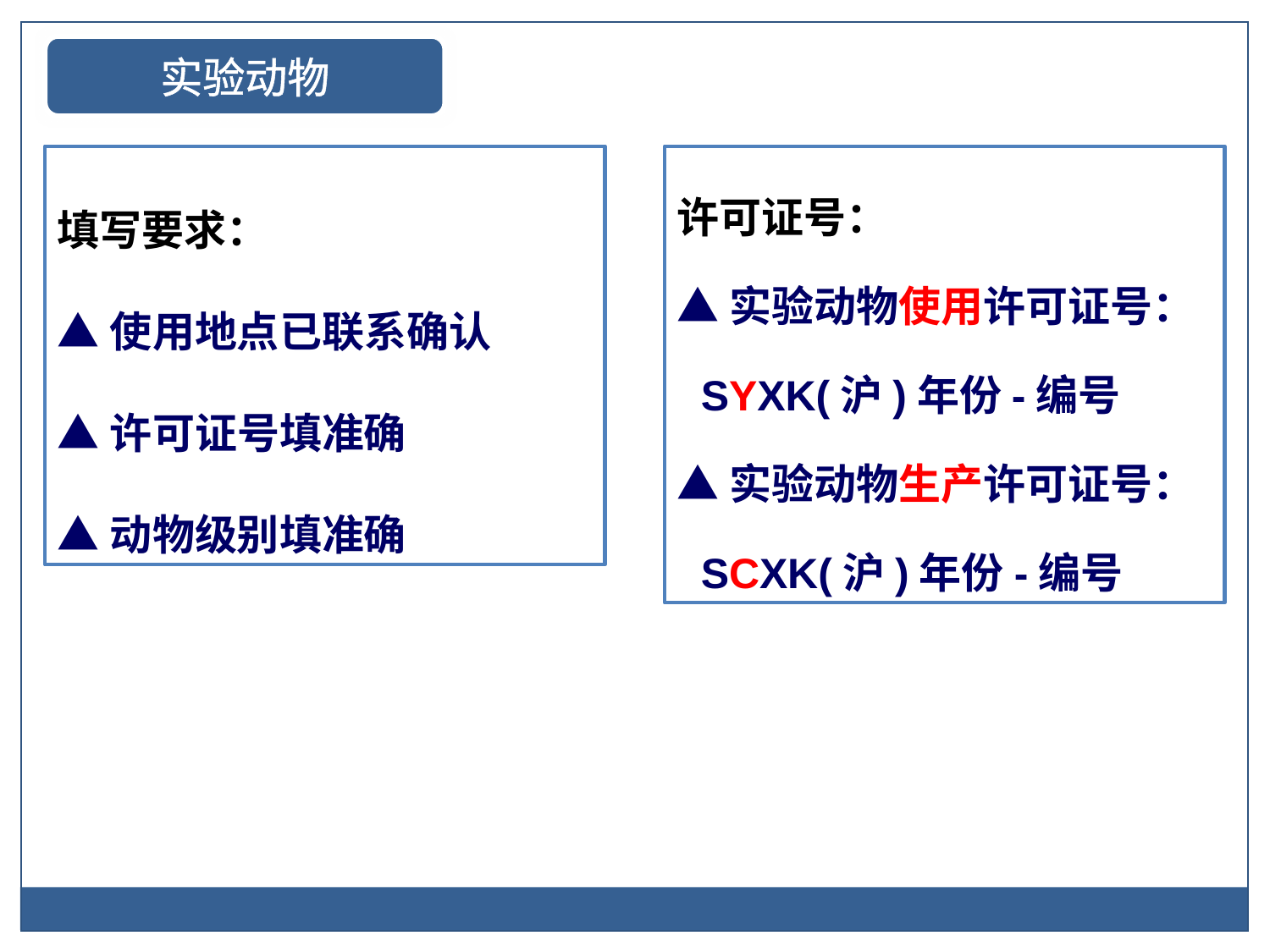

实验动物
填写要求：
▲使用地点已联系确认
▲许可证号填准确
▲动物级别填准确
许可证号：
▲实验动物使用许可证号：
  SYXK(沪)年份-编号
▲实验动物生产许可证号：
  SCXK(沪)年份-编号